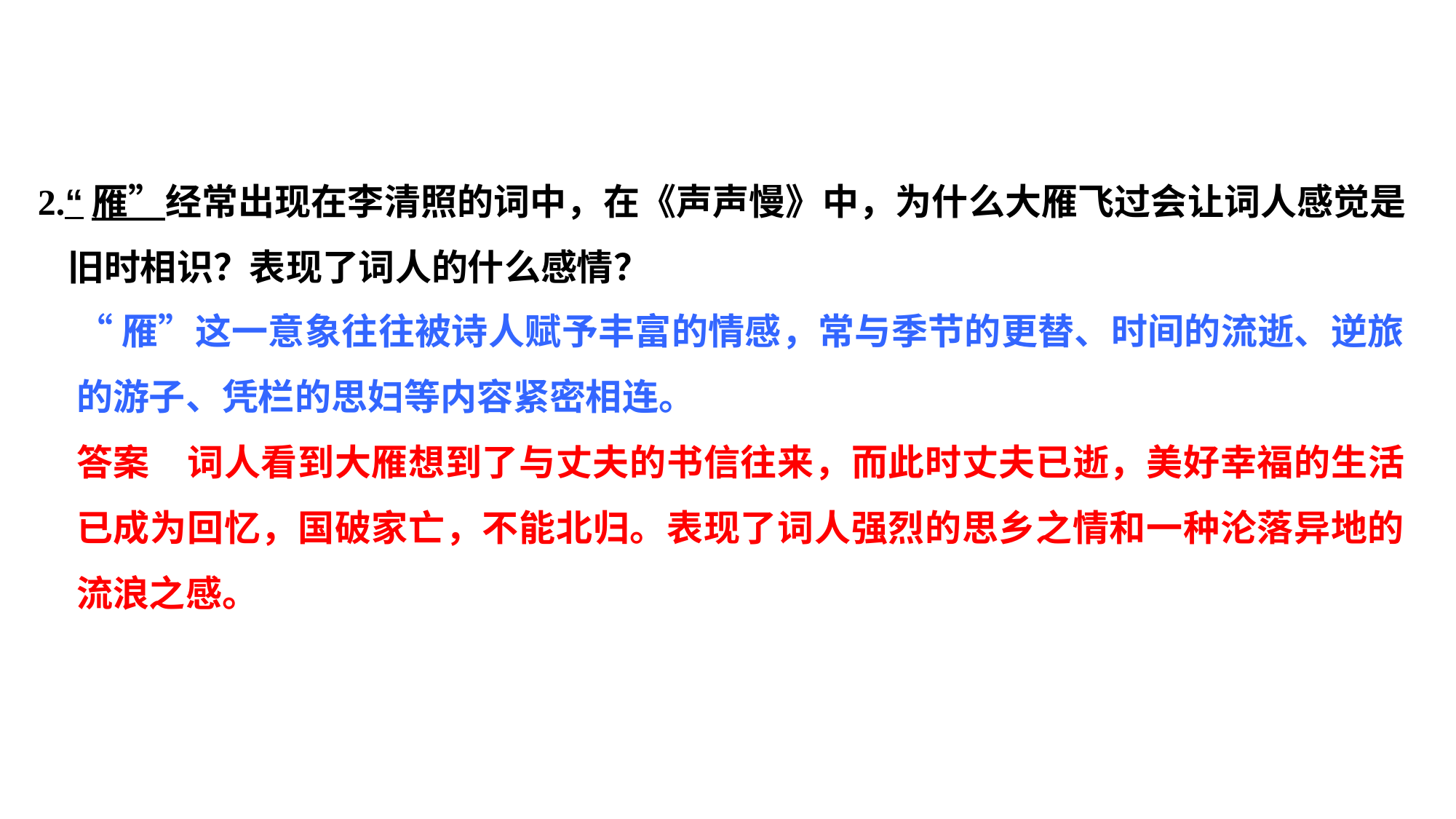

2.“雁”经常出现在李清照的词中，在《声声慢》中，为什么大雁飞过会让词人感觉是旧时相识？表现了词人的什么感情？
“雁”这一意象往往被诗人赋予丰富的情感，常与季节的更替、时间的流逝、逆旅的游子、凭栏的思妇等内容紧密相连。
答案　词人看到大雁想到了与丈夫的书信往来，而此时丈夫已逝，美好幸福的生活已成为回忆，国破家亡，不能北归。表现了词人强烈的思乡之情和一种沦落异地的流浪之感。